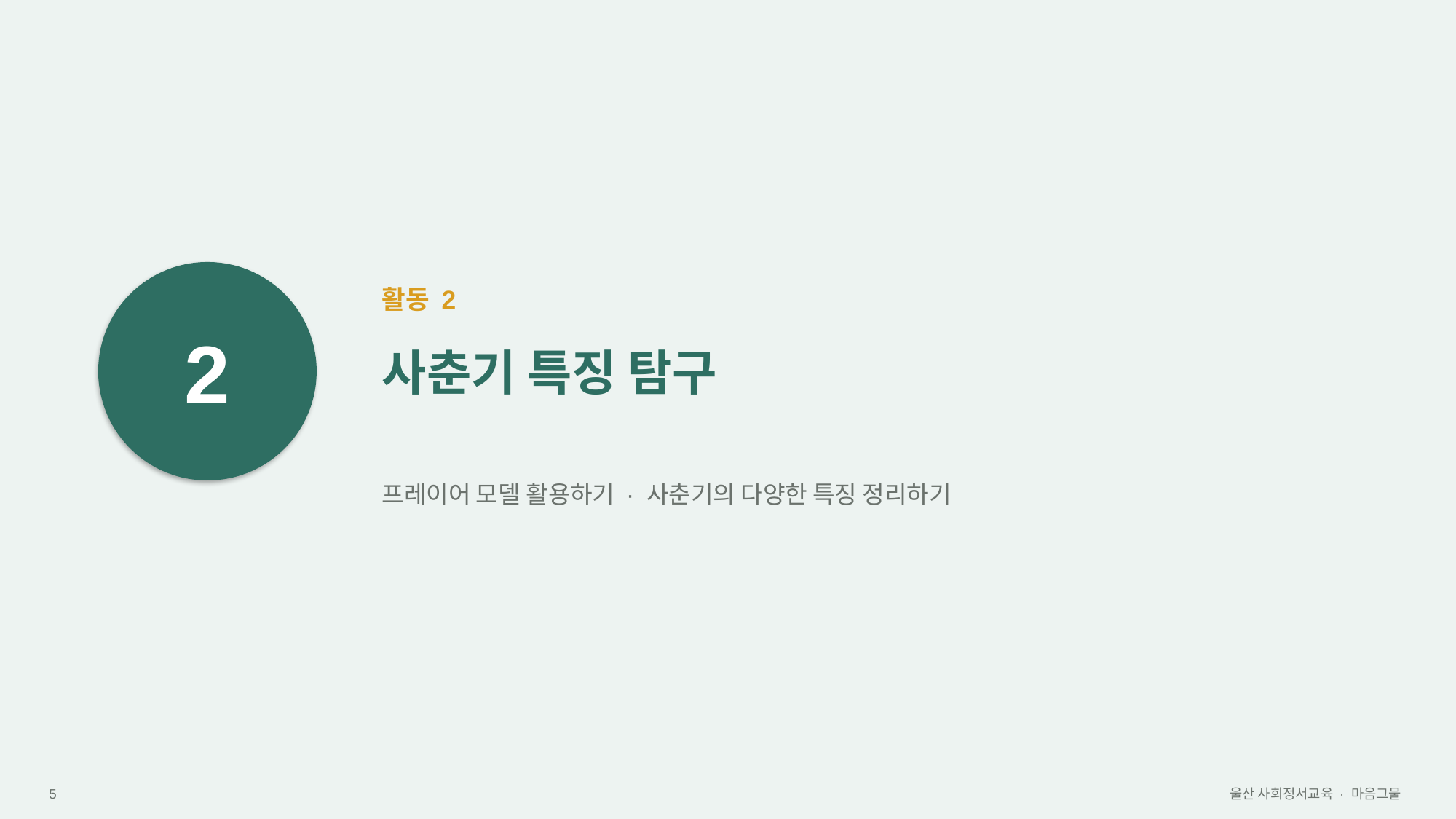

2
활동 2
사춘기 특징 탐구
프레이어 모델 활용하기 · 사춘기의 다양한 특징 정리하기
5
울산 사회정서교육 · 마음그물